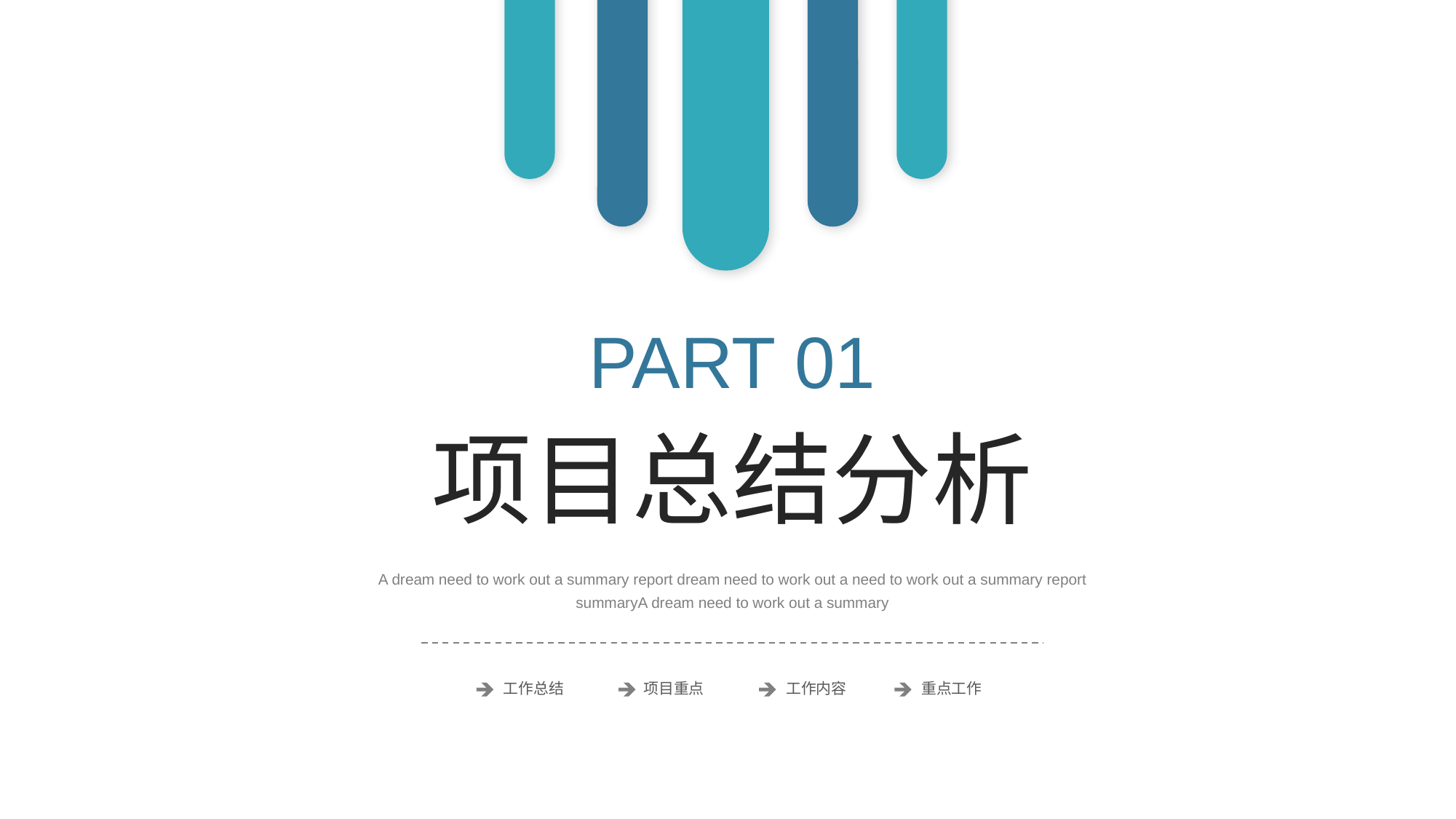

PART 01
项目总结分析
A dream need to work out a summary report dream need to work out a need to work out a summary report summaryA dream need to work out a summary
工作总结
项目重点
工作内容
重点工作